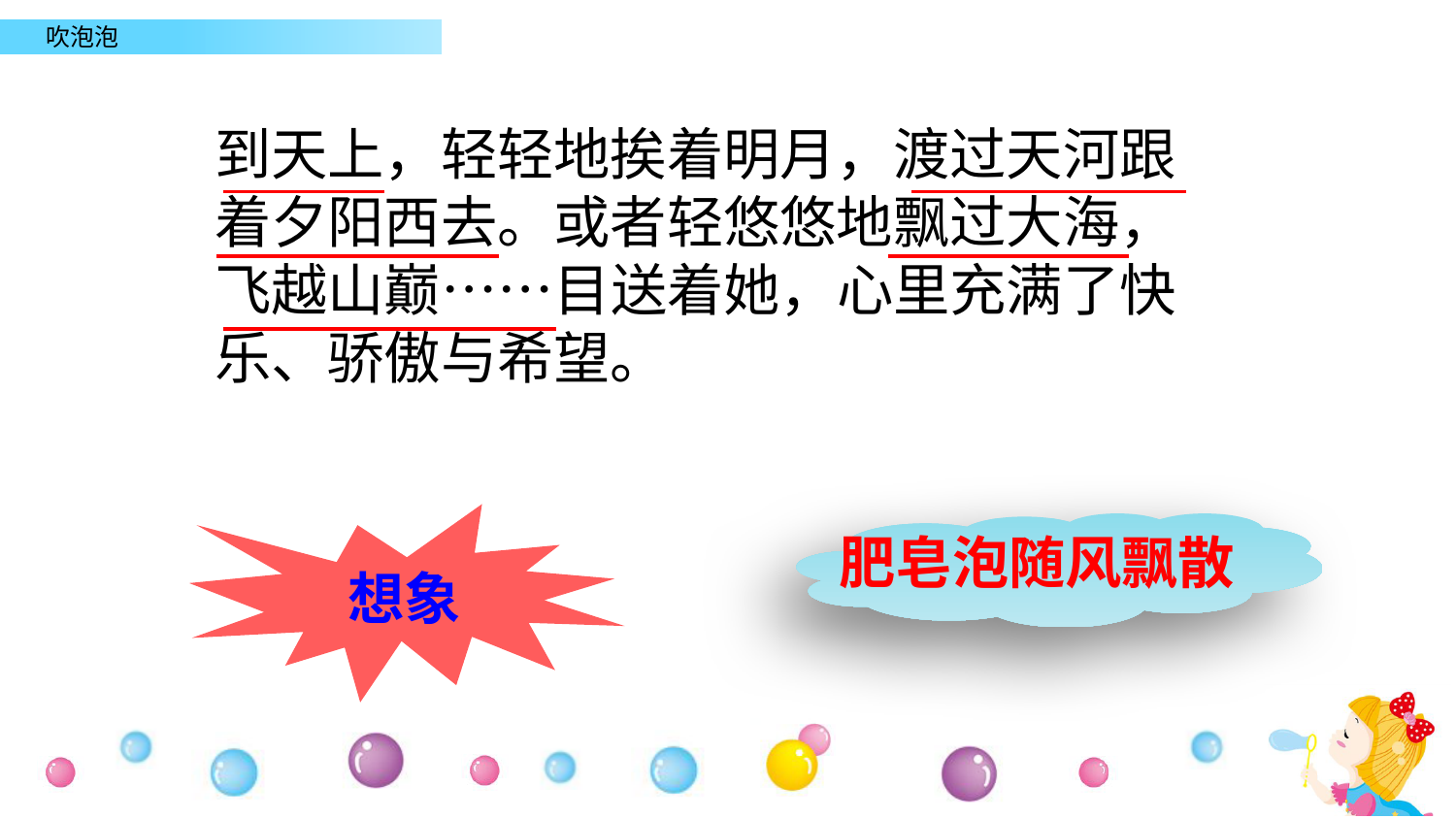

到天上，轻轻地挨着明月，渡过天河跟着夕阳西去。或者轻悠悠地飘过大海，飞越山巅……目送着她，心里充满了快乐、骄傲与希望。
想象

肥皂泡随风飘散